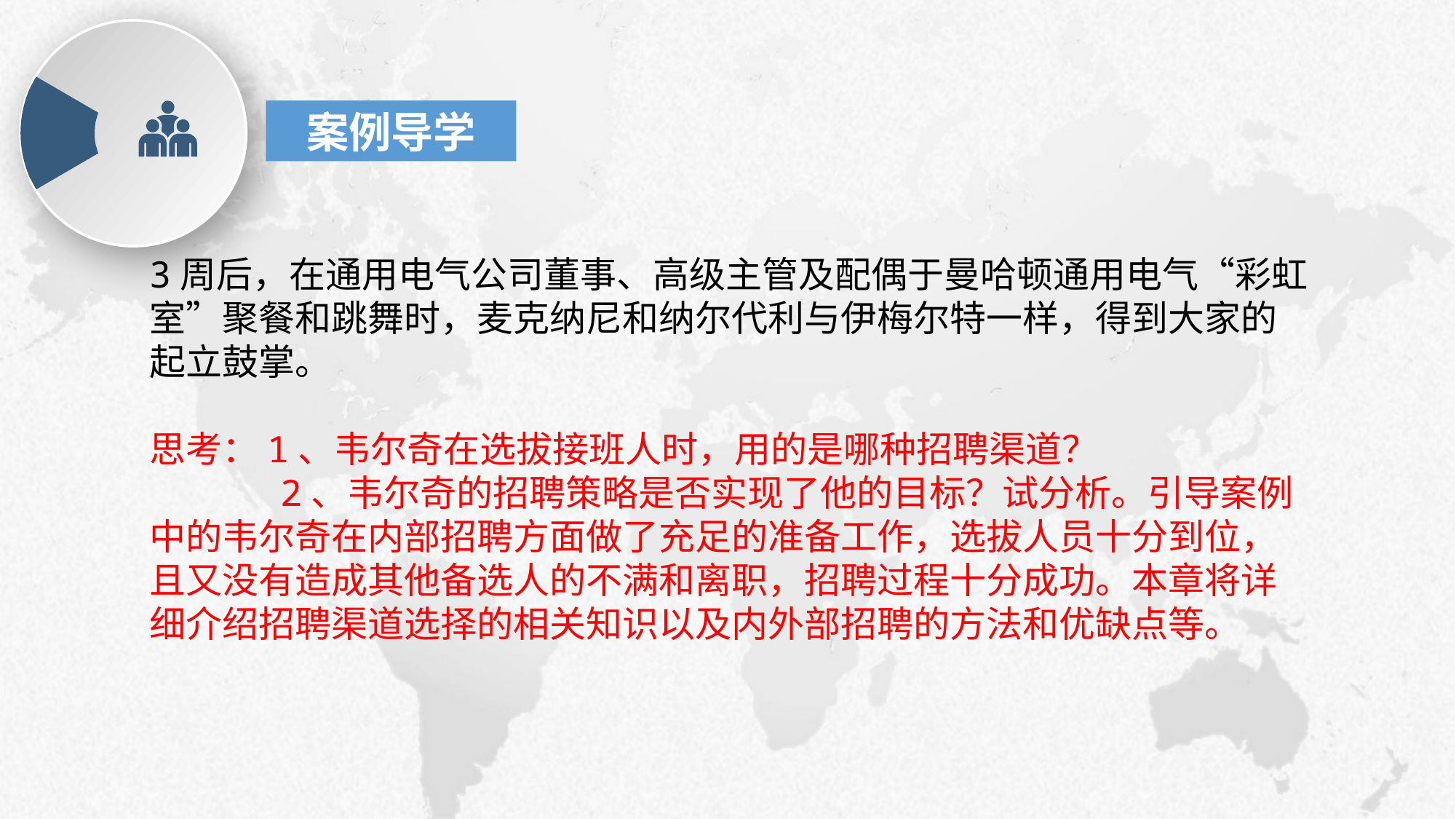

案例导学
3周后，在通用电气公司董事、高级主管及配偶于曼哈顿通用电气“彩虹室”聚餐和跳舞时，麦克纳尼和纳尔代利与伊梅尔特一样，得到大家的起立鼓掌。

思考：1、韦尔奇在选拔接班人时，用的是哪种招聘渠道？
      2、韦尔奇的招聘策略是否实现了他的目标？试分析。引导案例中的韦尔奇在内部招聘方面做了充足的准备工作，选拔人员十分到位，且又没有造成其他备选人的不满和离职，招聘过程十分成功。本章将详细介绍招聘渠道选择的相关知识以及内外部招聘的方法和优缺点等。